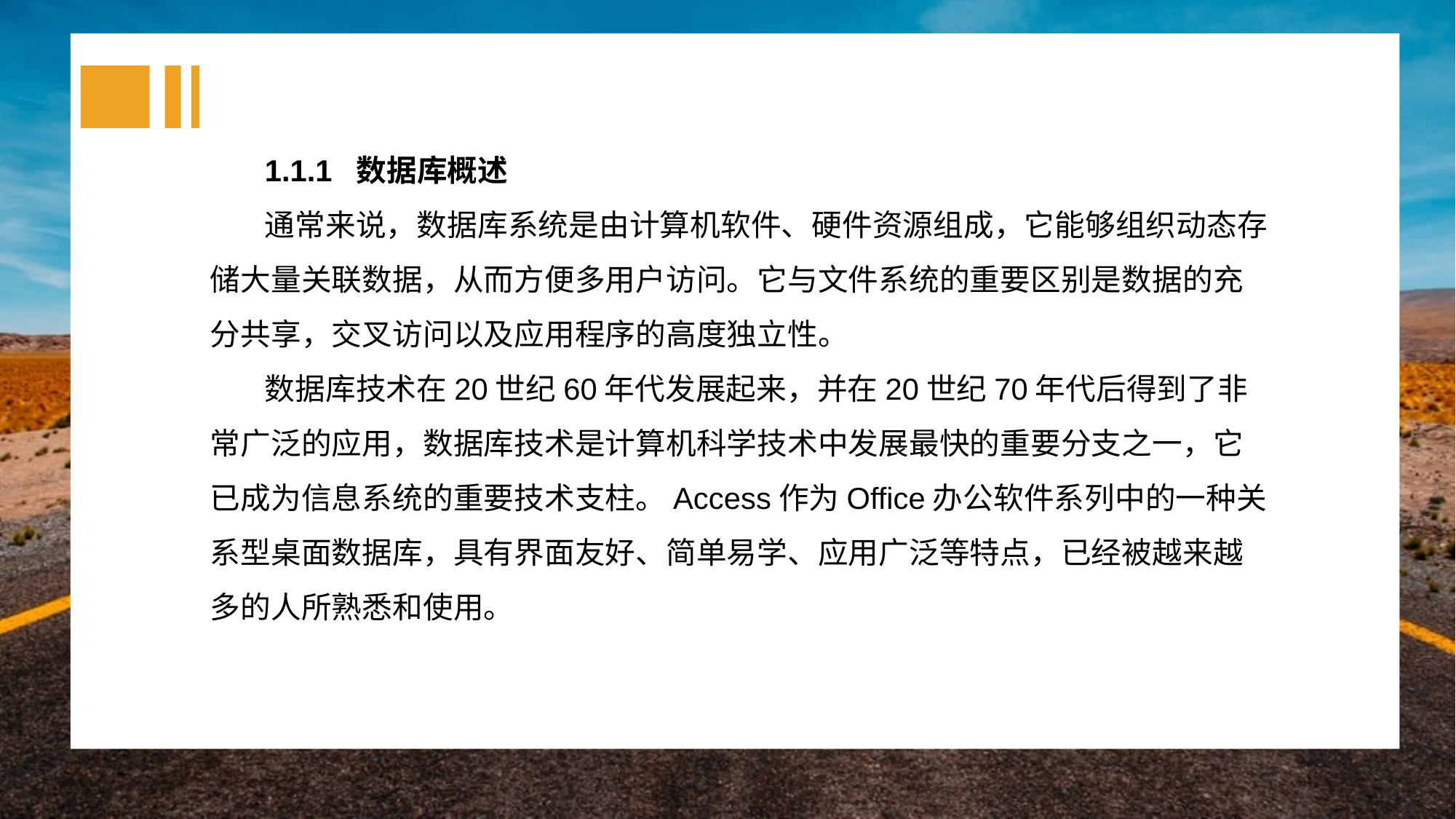

1.1.1  数据库概述
通常来说，数据库系统是由计算机软件、硬件资源组成，它能够组织动态存储大量关联数据，从而方便多用户访问。它与文件系统的重要区别是数据的充分共享，交叉访问以及应用程序的高度独立性。
数据库技术在20世纪60年代发展起来，并在20世纪70年代后得到了非常广泛的应用，数据库技术是计算机科学技术中发展最快的重要分支之一，它已成为信息系统的重要技术支柱。Access作为Office办公软件系列中的一种关系型桌面数据库，具有界面友好、简单易学、应用广泛等特点，已经被越来越多的人所熟悉和使用。